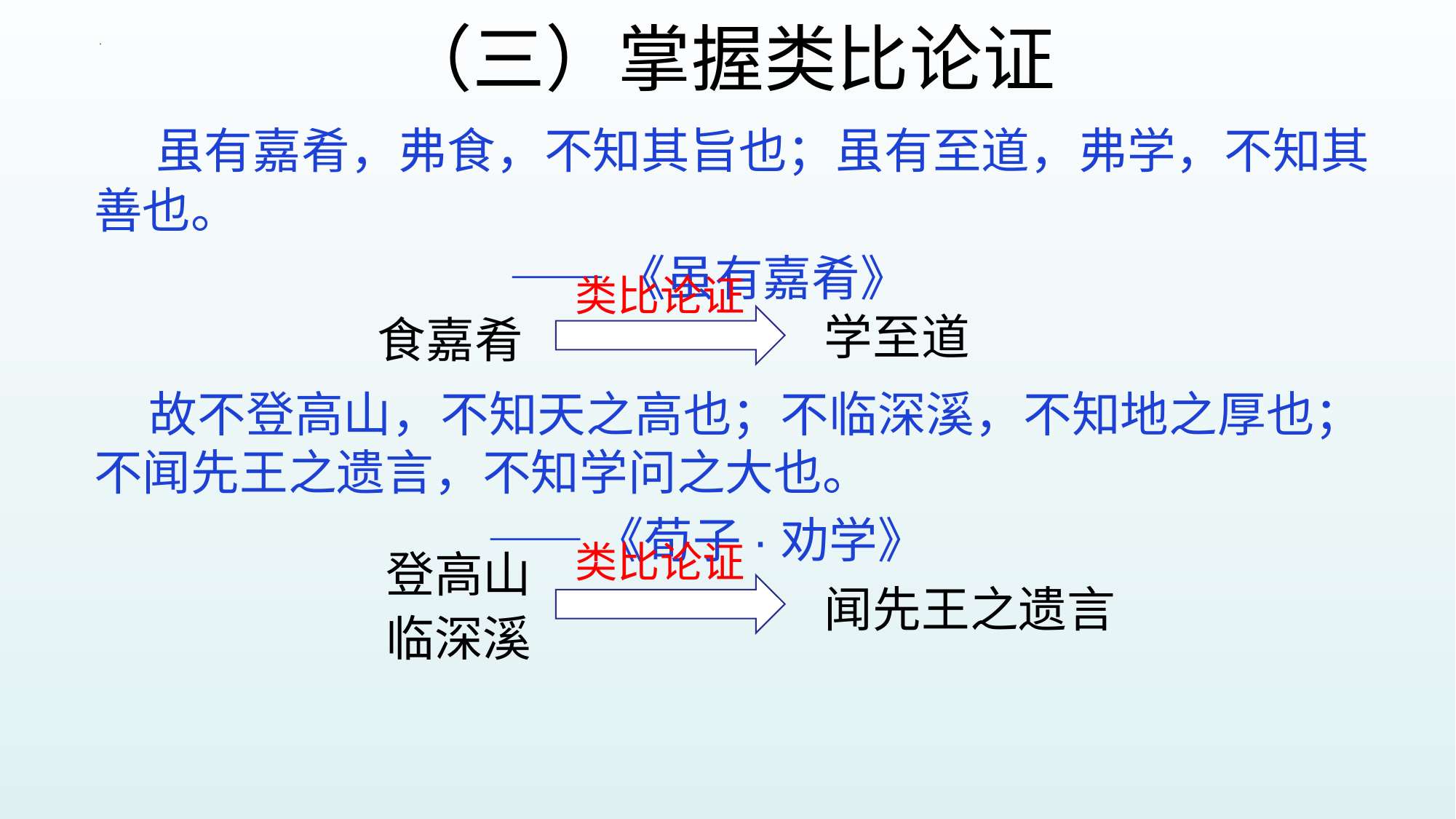

# （三）掌握类比论证
    虽有嘉肴，弗食，不知其旨也；虽有至道，弗学，不知其善也。
                                      ——《虽有嘉肴》

    故不登高山，不知天之高也；不临深溪，不知地之厚也；不闻先王之遗言，不知学问之大也。
                                    ——《荀子·劝学》

类比论证
食嘉肴
学至道

类比论证
登高山临深溪
闻先王之遗言